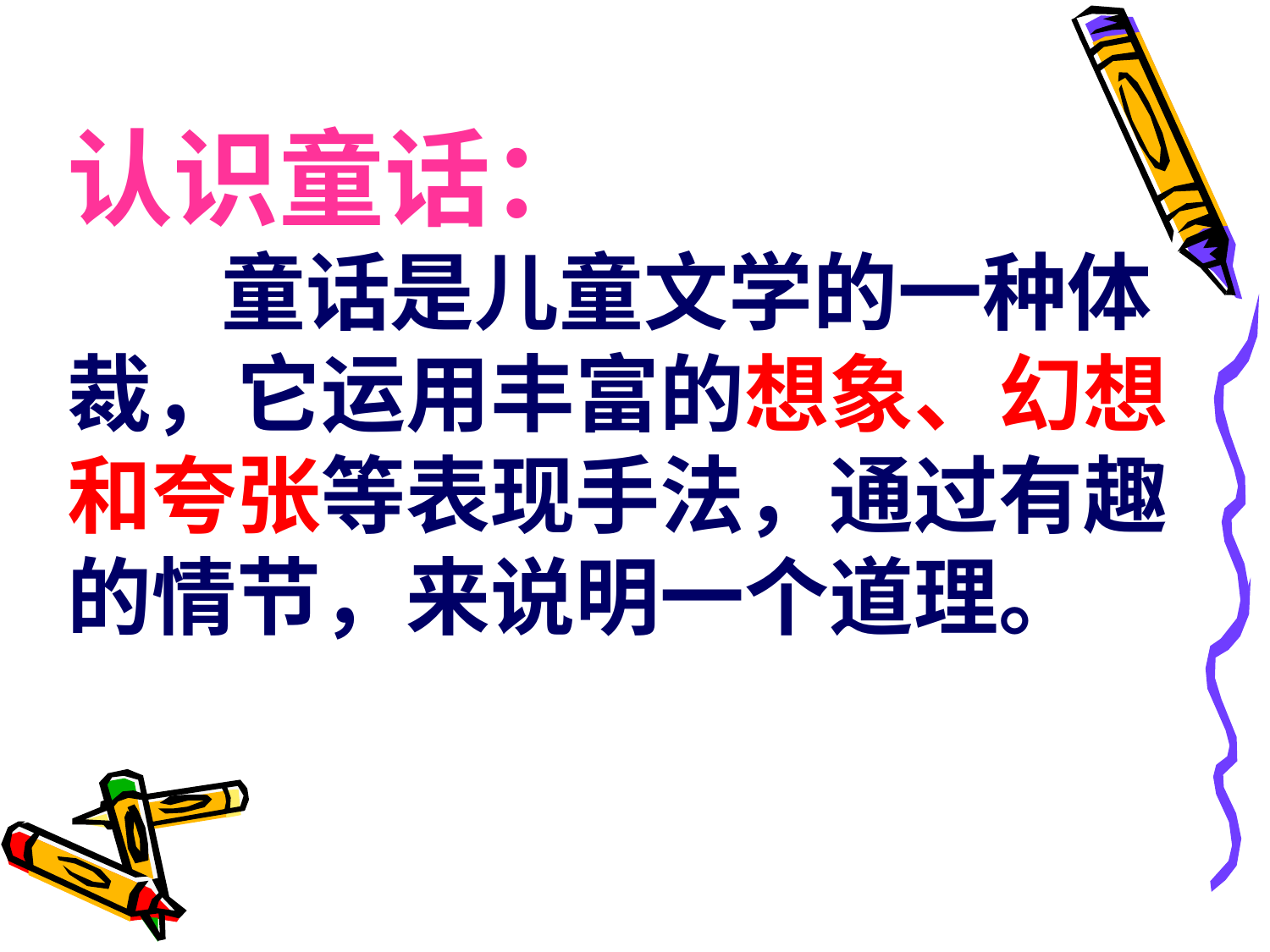

认识童话：
       童话是儿童文学的一种体裁，它运用丰富的想象、幻想和夸张等表现手法，通过有趣的情节，来说明一个道理。